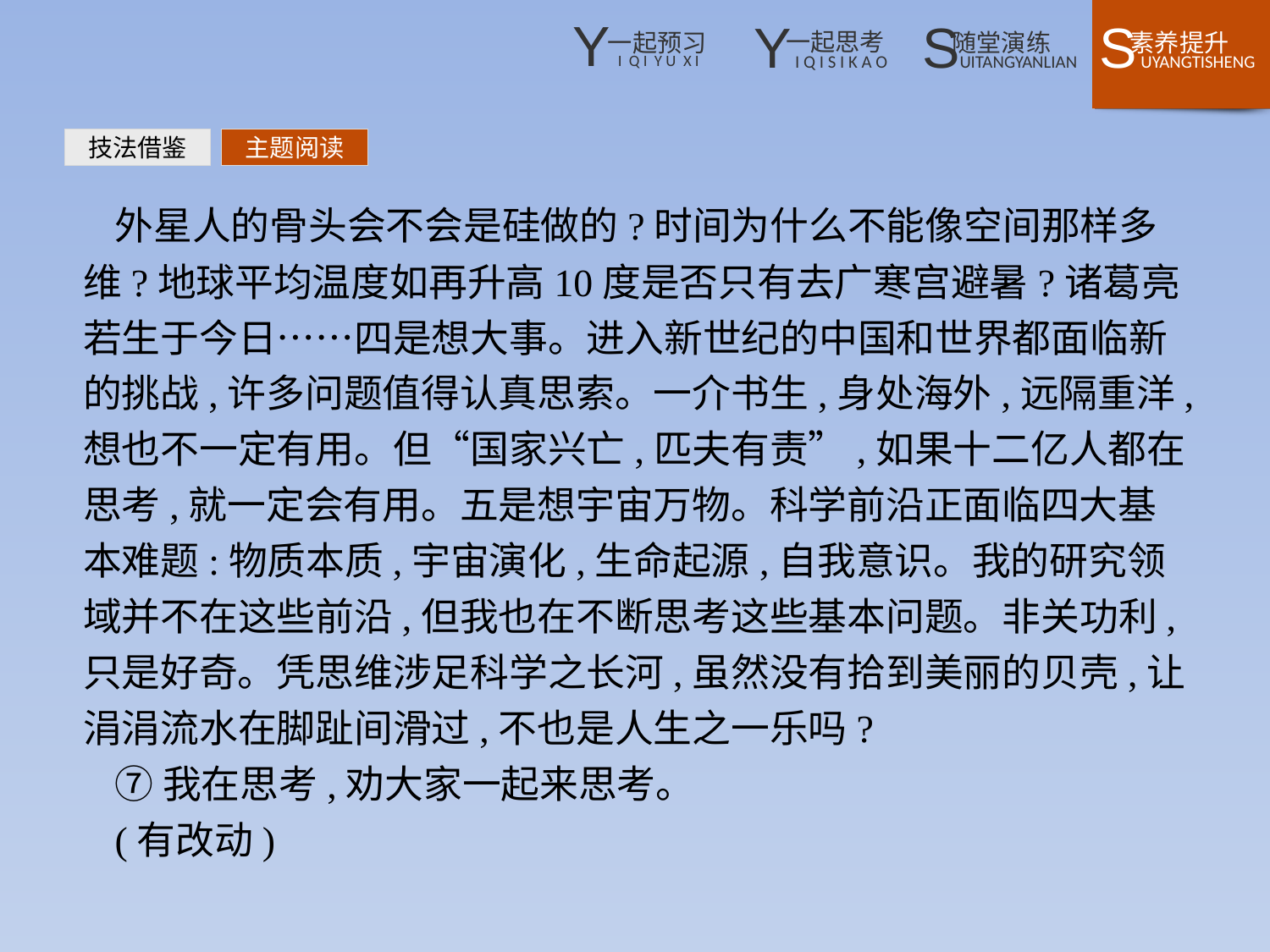

技法借鉴
主题阅读
外星人的骨头会不会是硅做的?时间为什么不能像空间那样多维?地球平均温度如再升高10度是否只有去广寒宫避暑?诸葛亮若生于今日……四是想大事。进入新世纪的中国和世界都面临新的挑战,许多问题值得认真思索。一介书生,身处海外,远隔重洋,想也不一定有用。但“国家兴亡,匹夫有责”,如果十二亿人都在思考,就一定会有用。五是想宇宙万物。科学前沿正面临四大基本难题:物质本质,宇宙演化,生命起源,自我意识。我的研究领域并不在这些前沿,但我也在不断思考这些基本问题。非关功利,只是好奇。凭思维涉足科学之长河,虽然没有拾到美丽的贝壳,让涓涓流水在脚趾间滑过,不也是人生之一乐吗?
⑦我在思考,劝大家一起来思考。
(有改动)